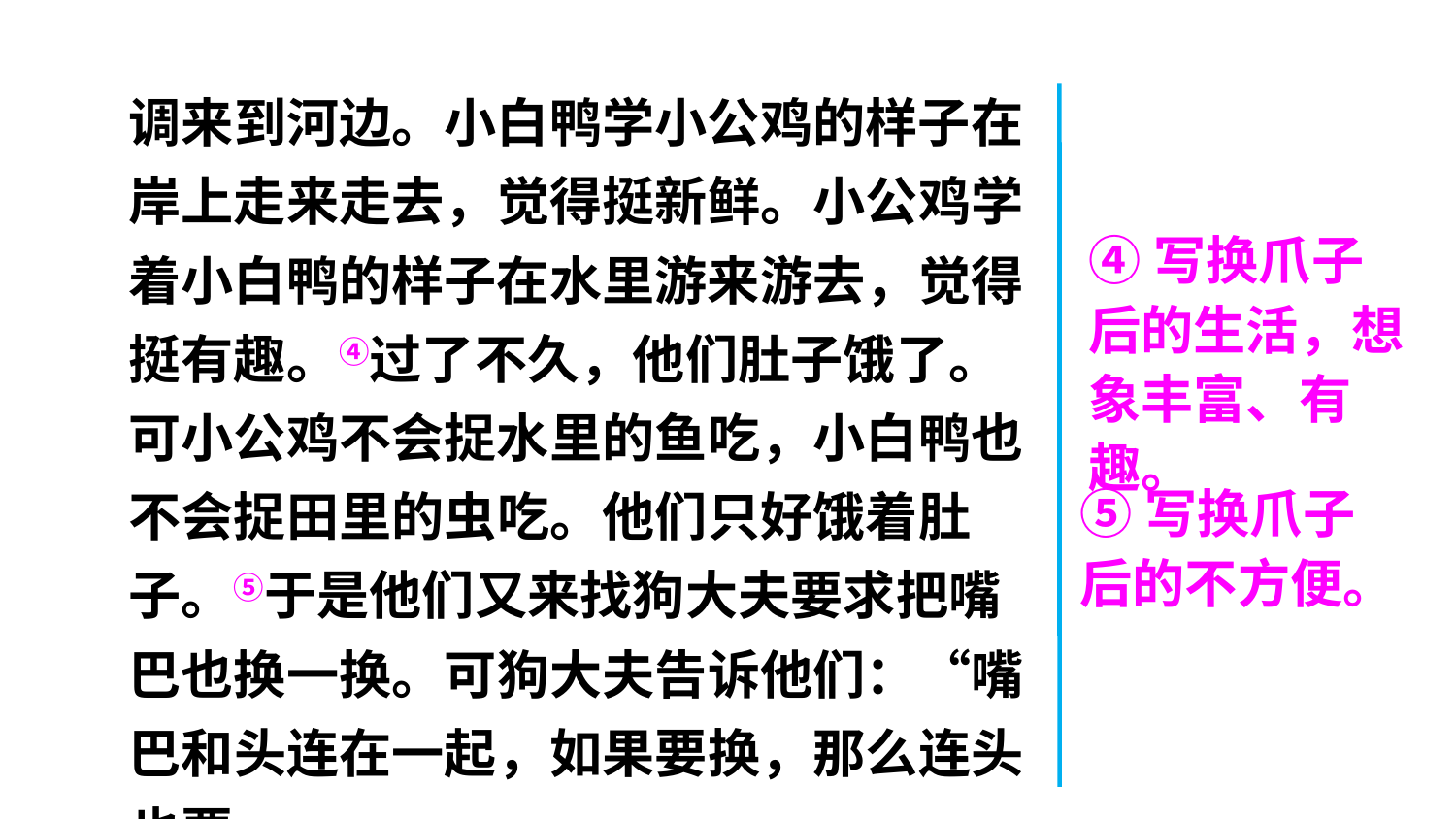

调来到河边。小白鸭学小公鸡的样子在岸上走来走去，觉得挺新鲜。小公鸡学着小白鸭的样子在水里游来游去，觉得挺有趣。④过了不久，他们肚子饿了。可小公鸡不会捉水里的鱼吃，小白鸭也不会捉田里的虫吃。他们只好饿着肚子。⑤于是他们又来找狗大夫要求把嘴巴也换一换。可狗大夫告诉他们：“嘴巴和头连在一起，如果要换，那么连头也要
④写换爪子后的生活，想象丰富、有趣。
⑤写换爪子后的不方便。